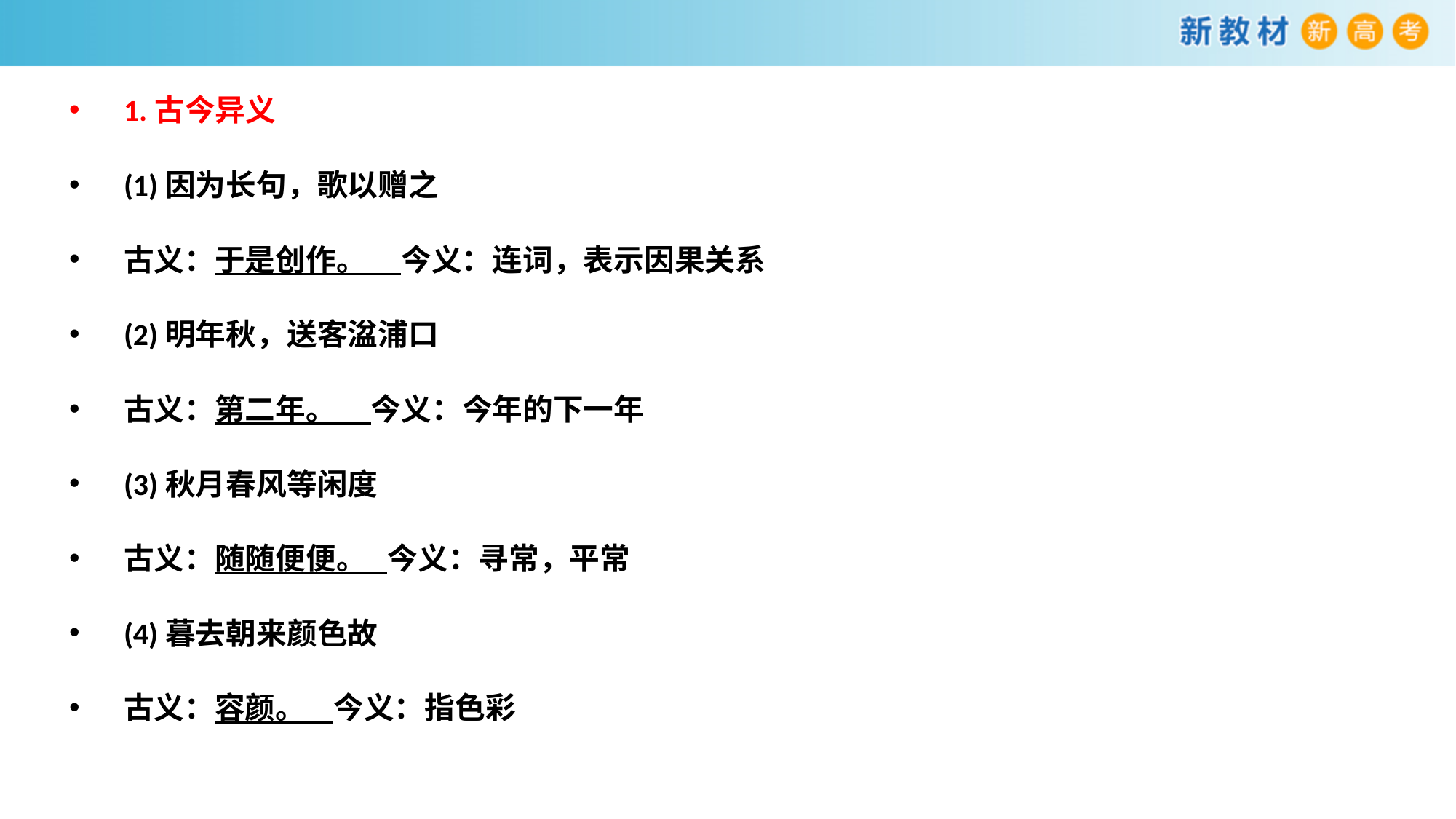

1.古今异义
(1)因为长句，歌以赠之
古义：于是创作。     今义：连词，表示因果关系
(2)明年秋，送客湓浦口
古义：第二年。     今义：今年的下一年
(3)秋月春风等闲度
古义：随随便便。   今义：寻常，平常
(4)暮去朝来颜色故
古义：容颜。    今义：指色彩